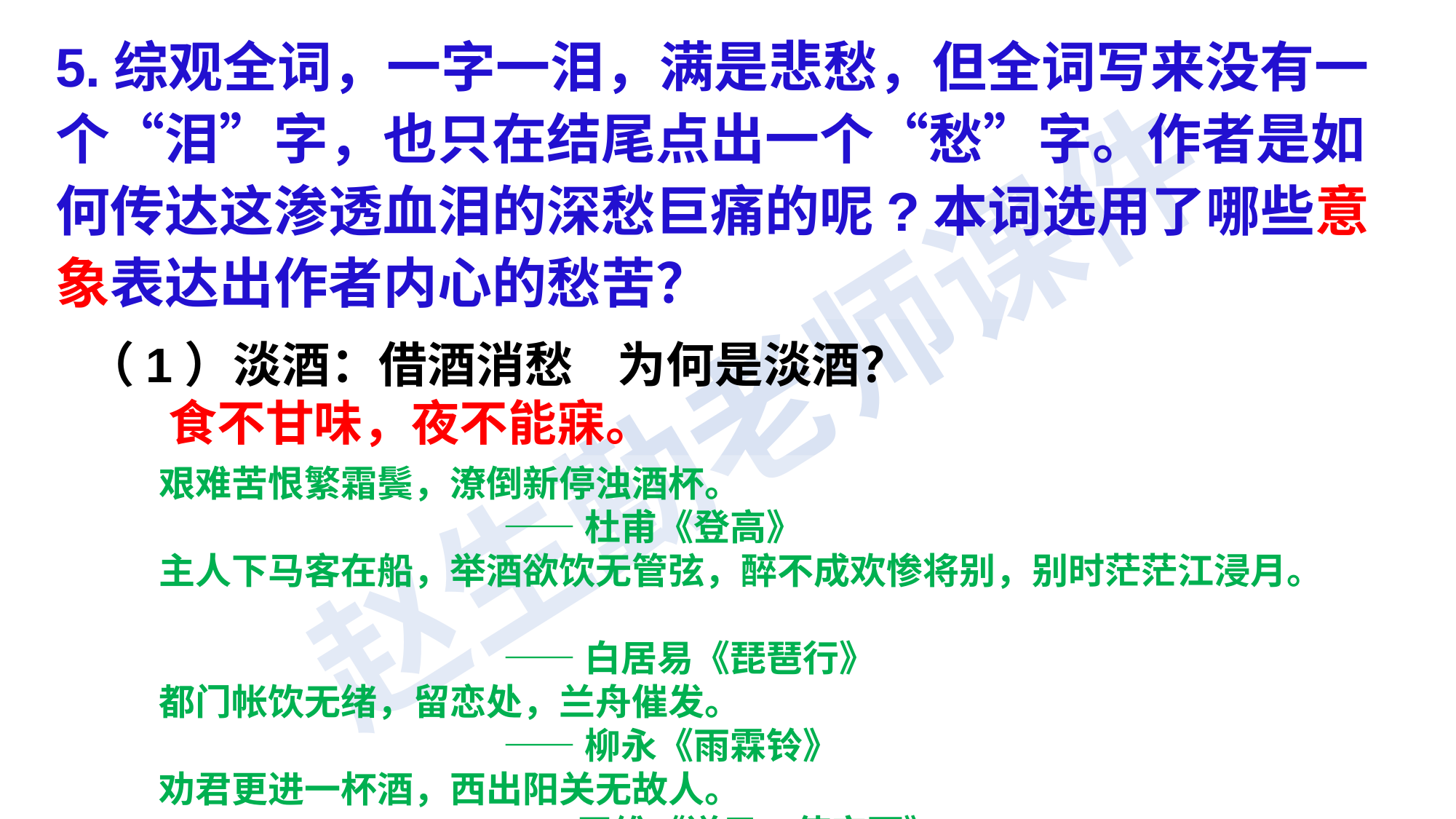

5.综观全词，一字一泪，满是悲愁，但全词写来没有一个“泪”字，也只在结尾点出一个“愁”字。作者是如何传达这渗透血泪的深愁巨痛的呢?本词选用了哪些意象表达出作者内心的愁苦？
（1）淡酒：借酒消愁    为何是淡酒？
         食不甘味，夜不能寐。
艰难苦恨繁霜鬓，潦倒新停浊酒杯。
                                          ——杜甫《登高》
主人下马客在船，举酒欲饮无管弦，醉不成欢惨将别，别时茫茫江浸月。
                                          ——白居易《琵琶行》
都门帐饮无绪，留恋处，兰舟催发。
                                          ——柳永《雨霖铃》
劝君更进一杯酒，西出阳关无故人。
                                         ——王维《送元二使安西》